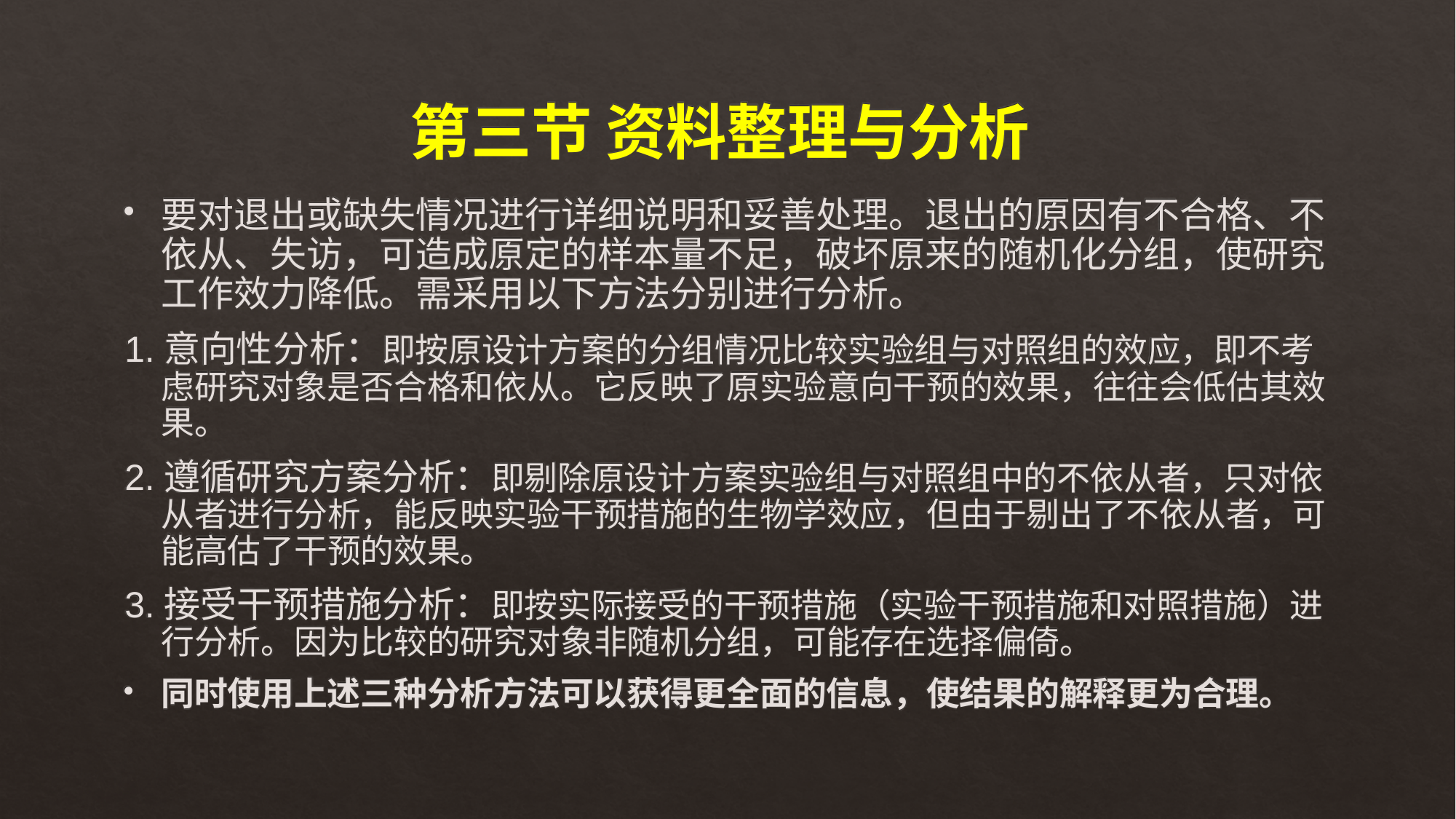

第三节 资料整理与分析

要对退出或缺失情况进行详细说明和妥善处理。退出的原因有不合格、不依从、失访，可造成原定的样本量不足，破坏原来的随机化分组，使研究工作效力降低。需采用以下方法分别进行分析。
1.意向性分析：即按原设计方案的分组情况比较实验组与对照组的效应，即不考虑研究对象是否合格和依从。它反映了原实验意向干预的效果，往往会低估其效果。
2.遵循研究方案分析：即剔除原设计方案实验组与对照组中的不依从者，只对依从者进行分析，能反映实验干预措施的生物学效应，但由于剔出了不依从者，可能高估了干预的效果。
3.接受干预措施分析：即按实际接受的干预措施（实验干预措施和对照措施）进行分析。因为比较的研究对象非随机分组，可能存在选择偏倚。
同时使用上述三种分析方法可以获得更全面的信息，使结果的解释更为合理。